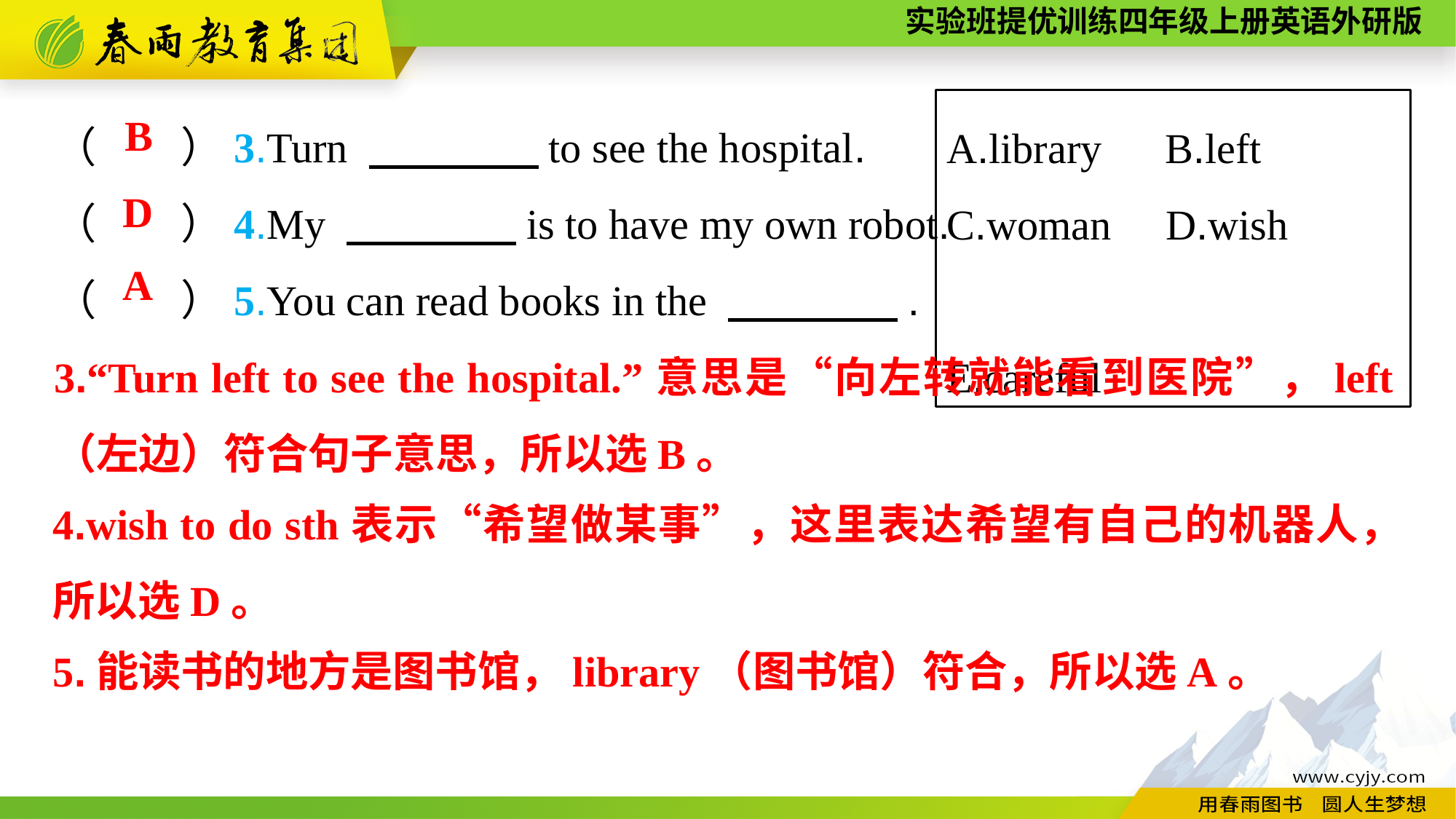

（　　）3.Turn 　　　　to see the hospital.
（　　）4.My 　　　　is to have my own robot.
（　　）5.You can read books in the 　　　　.
A.library  	B.left
C.woman 	D.wish
E.careful
 B
D
A
3.“Turn left to see the hospital.”意思是“向左转就能看到医院”，left（左边）符合句子意思，所以选B。
4.wish to do sth表示“希望做某事”，这里表达希望有自己的机器人，所以选D。
5.能读书的地方是图书馆，library（图书馆）符合，所以选A。